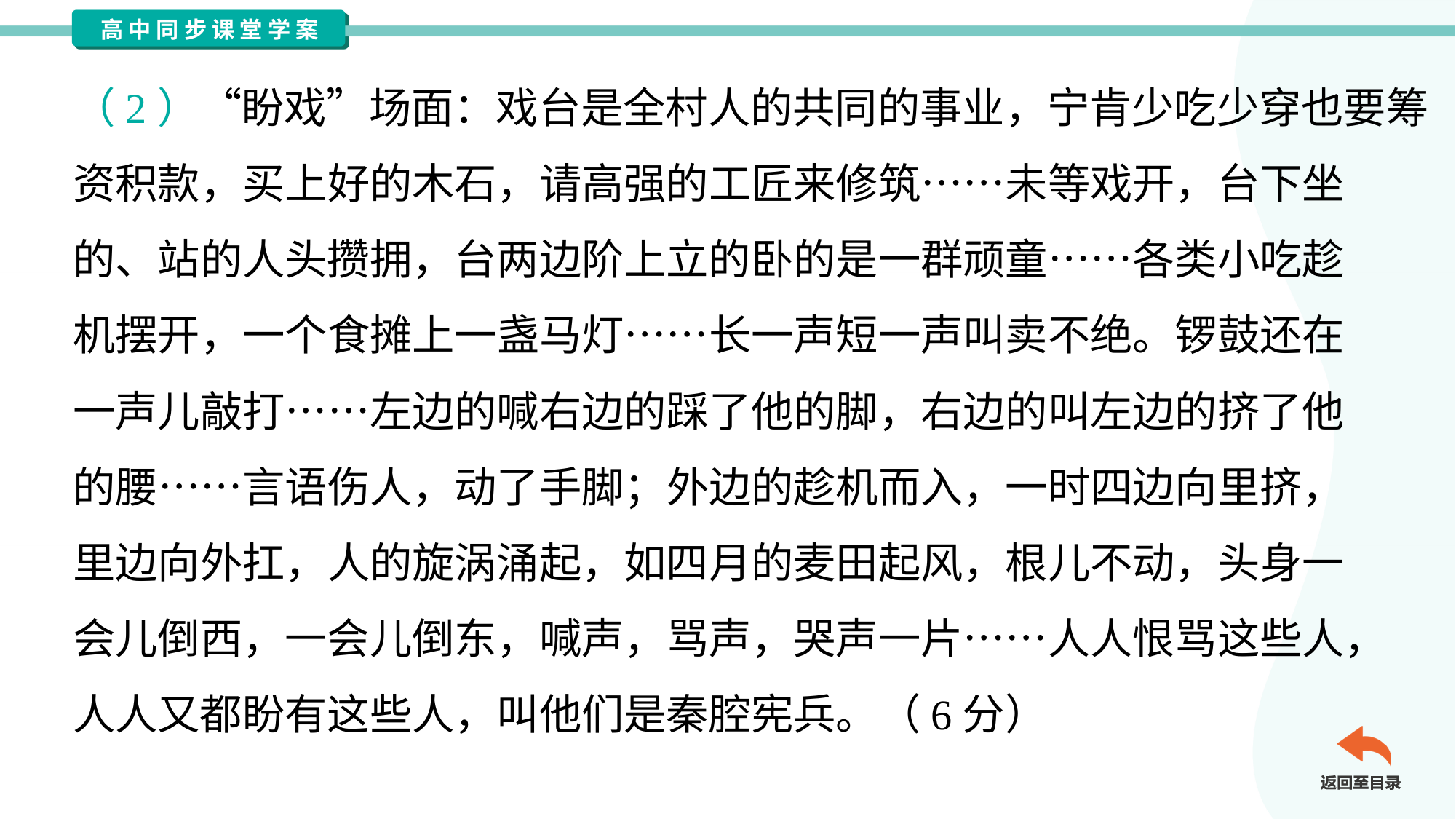

（2）“盼戏”场面：戏台是全村人的共同的事业，宁肯少吃少穿也要筹
资积款，买上好的木石，请高强的工匠来修筑……未等戏开，台下坐
的、站的人头攒拥，台两边阶上立的卧的是一群顽童……各类小吃趁
机摆开，一个食摊上一盏马灯……长一声短一声叫卖不绝。锣鼓还在
一声儿敲打……左边的喊右边的踩了他的脚，右边的叫左边的挤了他
的腰……言语伤人，动了手脚；外边的趁机而入，一时四边向里挤，
里边向外扛，人的旋涡涌起，如四月的麦田起风，根儿不动，头身一
会儿倒西，一会儿倒东，喊声，骂声，哭声一片……人人恨骂这些人，
人人又都盼有这些人，叫他们是秦腔宪兵。（6分）